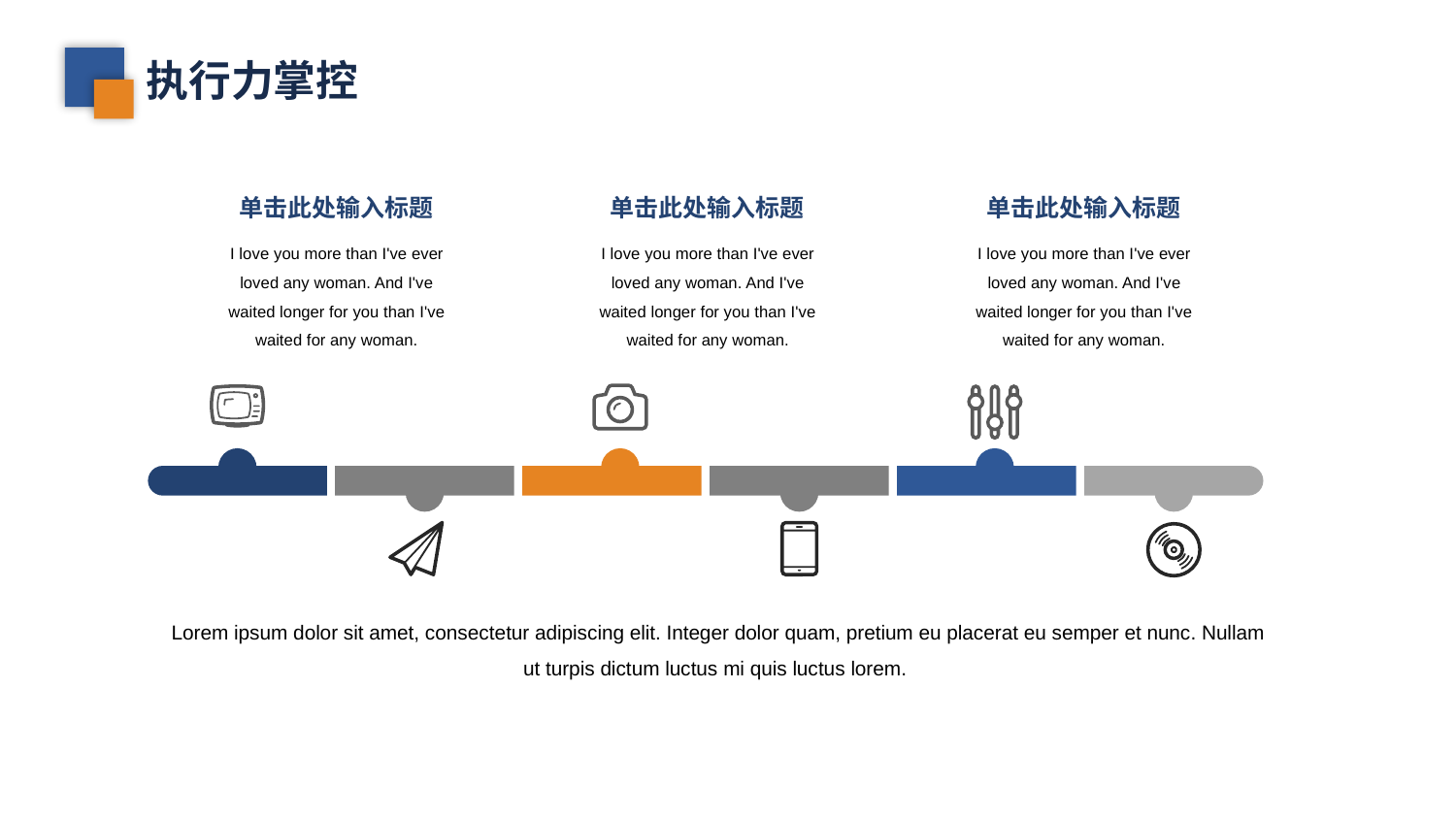

执行力掌控
单击此处输入标题
单击此处输入标题
单击此处输入标题
I love you more than I've ever loved any woman. And I've waited longer for you than I've waited for any woman.
I love you more than I've ever loved any woman. And I've waited longer for you than I've waited for any woman.
I love you more than I've ever loved any woman. And I've waited longer for you than I've waited for any woman.

Lorem ipsum dolor sit amet, consectetur adipiscing elit. Integer dolor quam, pretium eu placerat eu semper et nunc. Nullam ut turpis dictum luctus mi quis luctus lorem.